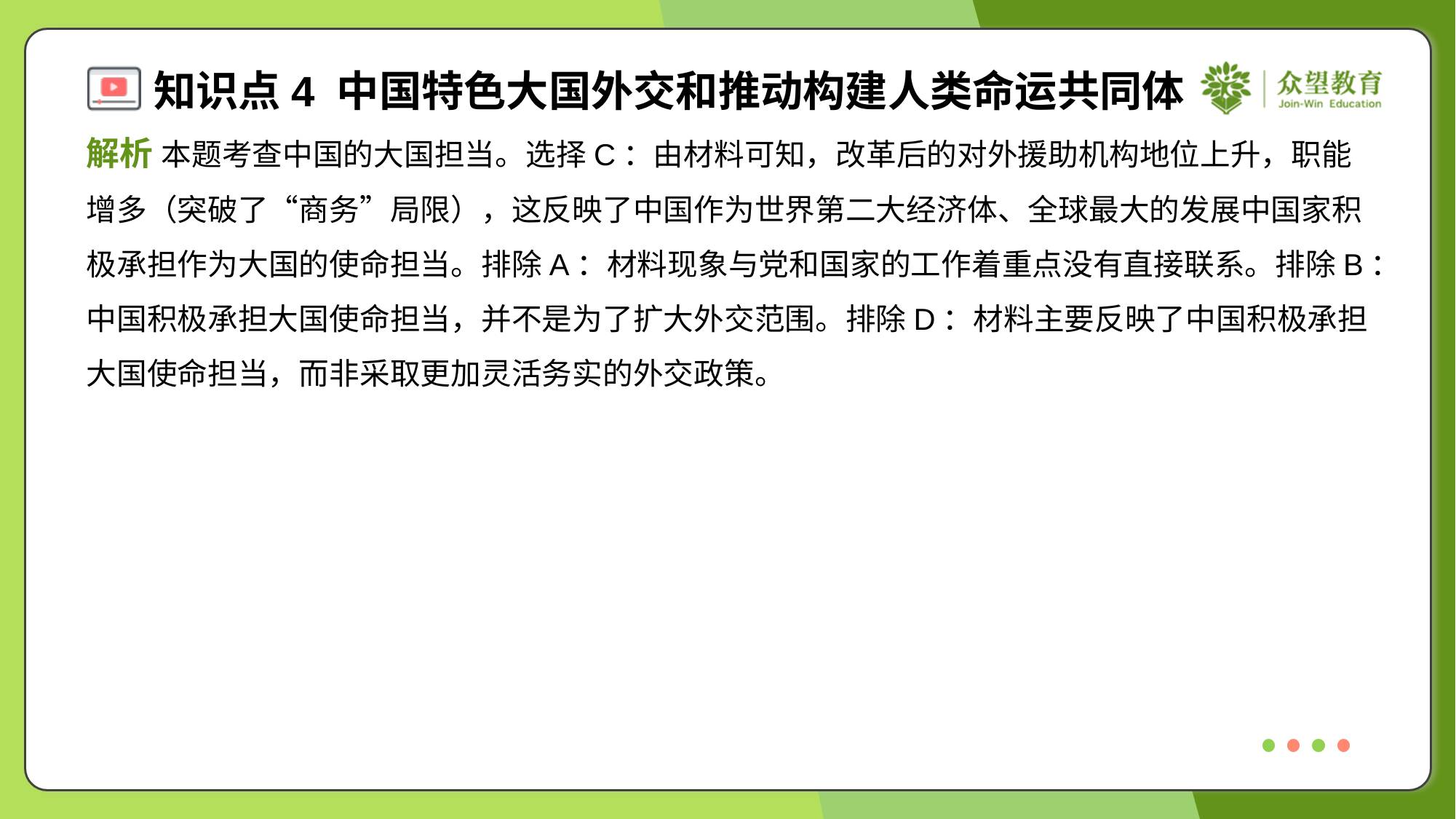

解析 本题考查中国的大国担当。选择C：由材料可知，改革后的对外援助机构地位上升，职能
增多（突破了“商务”局限），这反映了中国作为世界第二大经济体、全球最大的发展中国家积
极承担作为大国的使命担当。排除A：材料现象与党和国家的工作着重点没有直接联系。排除B：
中国积极承担大国使命担当，并不是为了扩大外交范围。排除D：材料主要反映了中国积极承担
大国使命担当，而非采取更加灵活务实的外交政策。